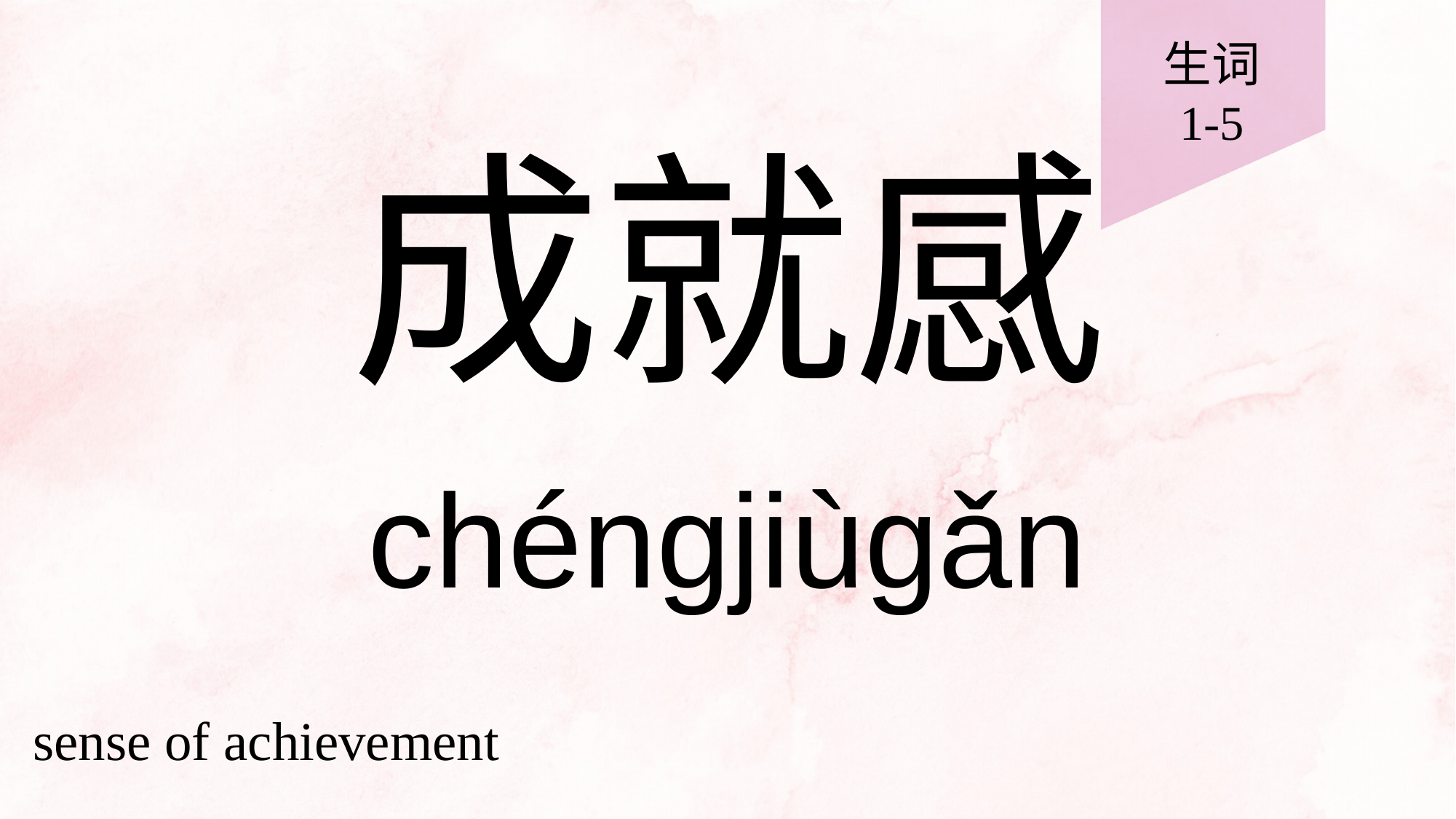

生词
1-5
# 成就感
chéngjiùgǎn
sense of achievement